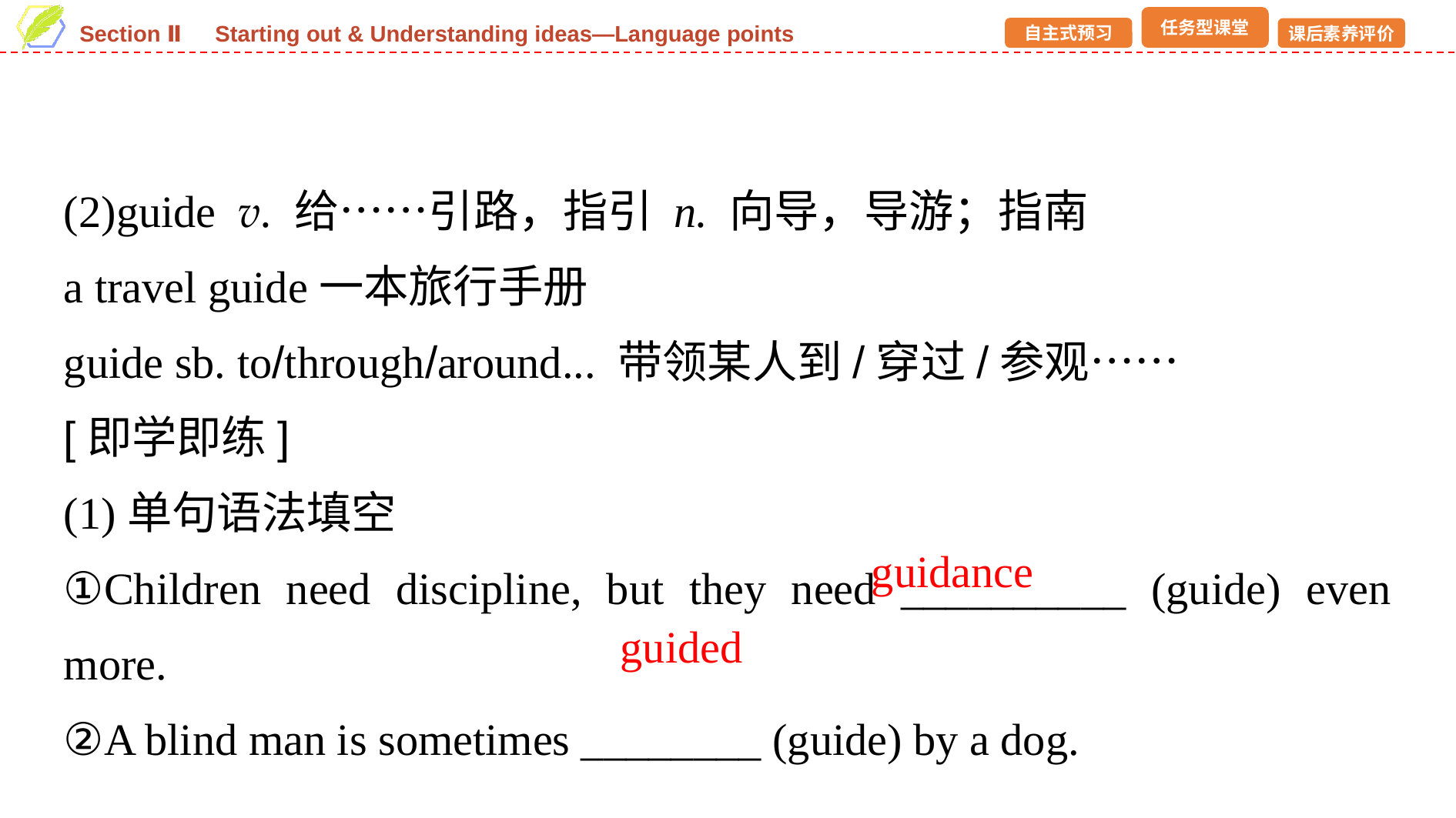

(2)guide  v. 给……引路，指引 n. 向导，导游；指南
a travel guide一本旅行手册
guide sb. to/through/around... 带领某人到/穿过/参观……
[即学即练]
(1)单句语法填空
①Children need discipline, but they need __________ (guide) even more.
②A blind man is sometimes ________ (guide) by a dog.
guidance
guided